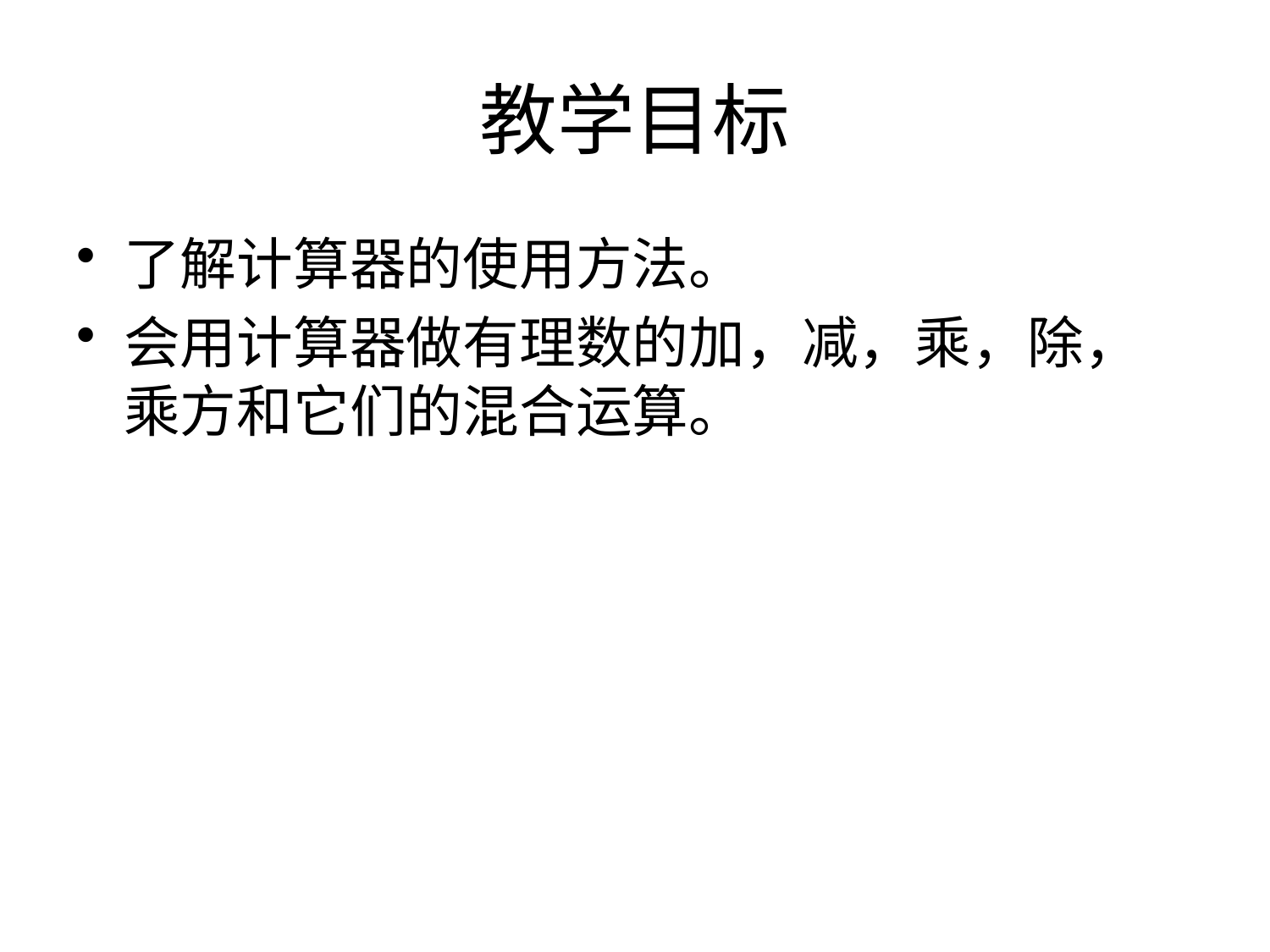

# 教学目标
了解计算器的使用方法。
会用计算器做有理数的加，减，乘，除，乘方和它们的混合运算。